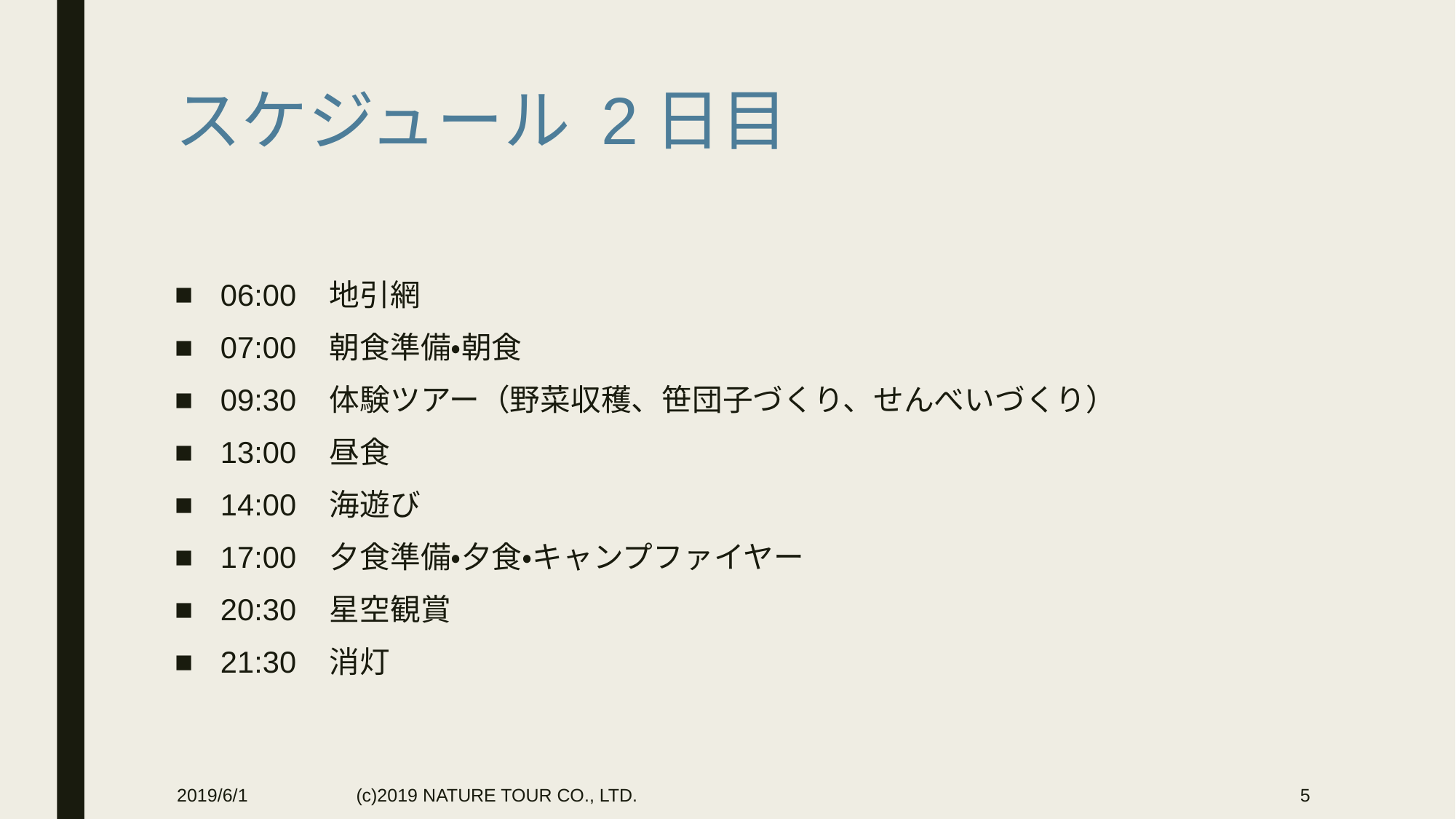

# スケジュール 2日目
06:00	地引網
07:00	朝食準備・朝食
09:30	体験ツアー（野菜収穫、笹団子づくり、せんべいづくり）
13:00	昼食
14:00	海遊び
17:00	夕食準備・夕食・キャンプファイヤー
20:30	星空観賞
21:30	消灯

2019/6/1
(c)2019 NATURE TOUR CO., LTD.
5